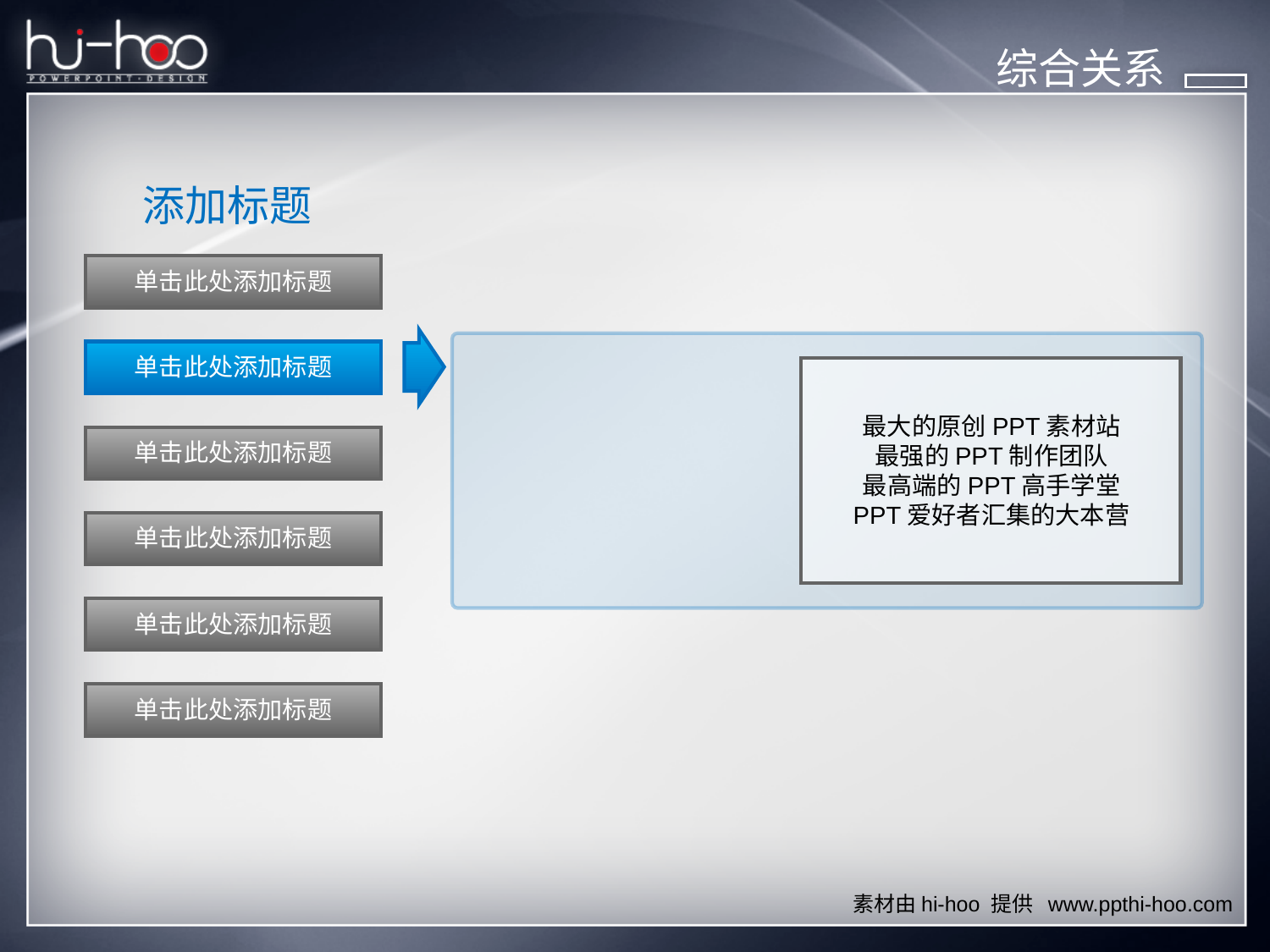

综合关系
添加标题

单击此处添加标题

单击此处添加标题

最大的原创PPT素材站
最强的PPT制作团队
最高端的PPT高手学堂
PPT爱好者汇集的大本营

单击此处添加标题

单击此处添加标题

单击此处添加标题

单击此处添加标题
素材由hi-hoo 提供  www.ppthi-hoo.com